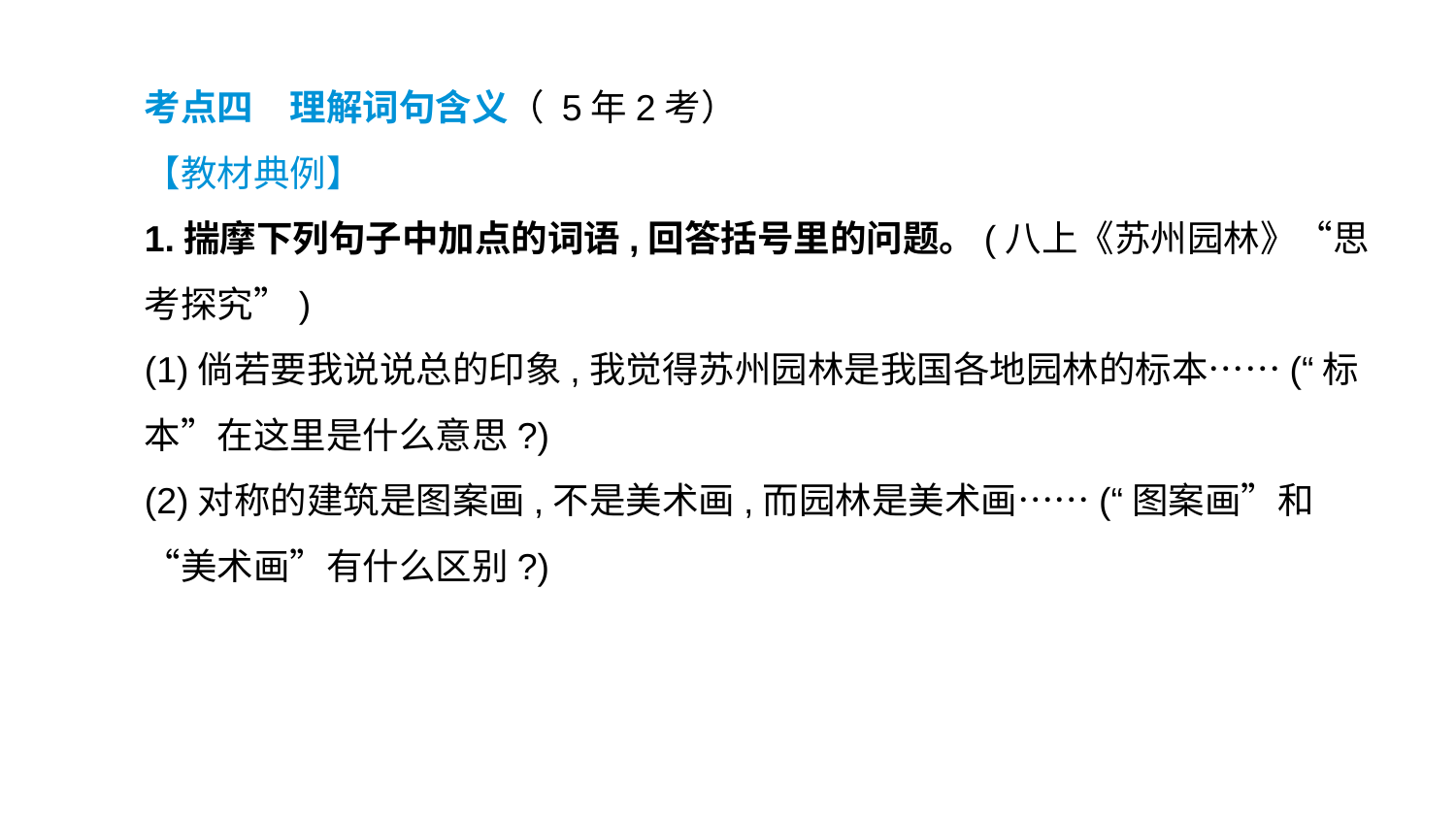

考点四　理解词句含义（ 5年2考）
【教材典例】
1.揣摩下列句子中加点的词语,回答括号里的问题。(八上《苏州园林》“思考探究”)
(1)倘若要我说说总的印象,我觉得苏州园林是我国各地园林的标本……(“标本”在这里是什么意思?)
(2)对称的建筑是图案画,不是美术画,而园林是美术画……(“图案画”和“美术画”有什么区别?)